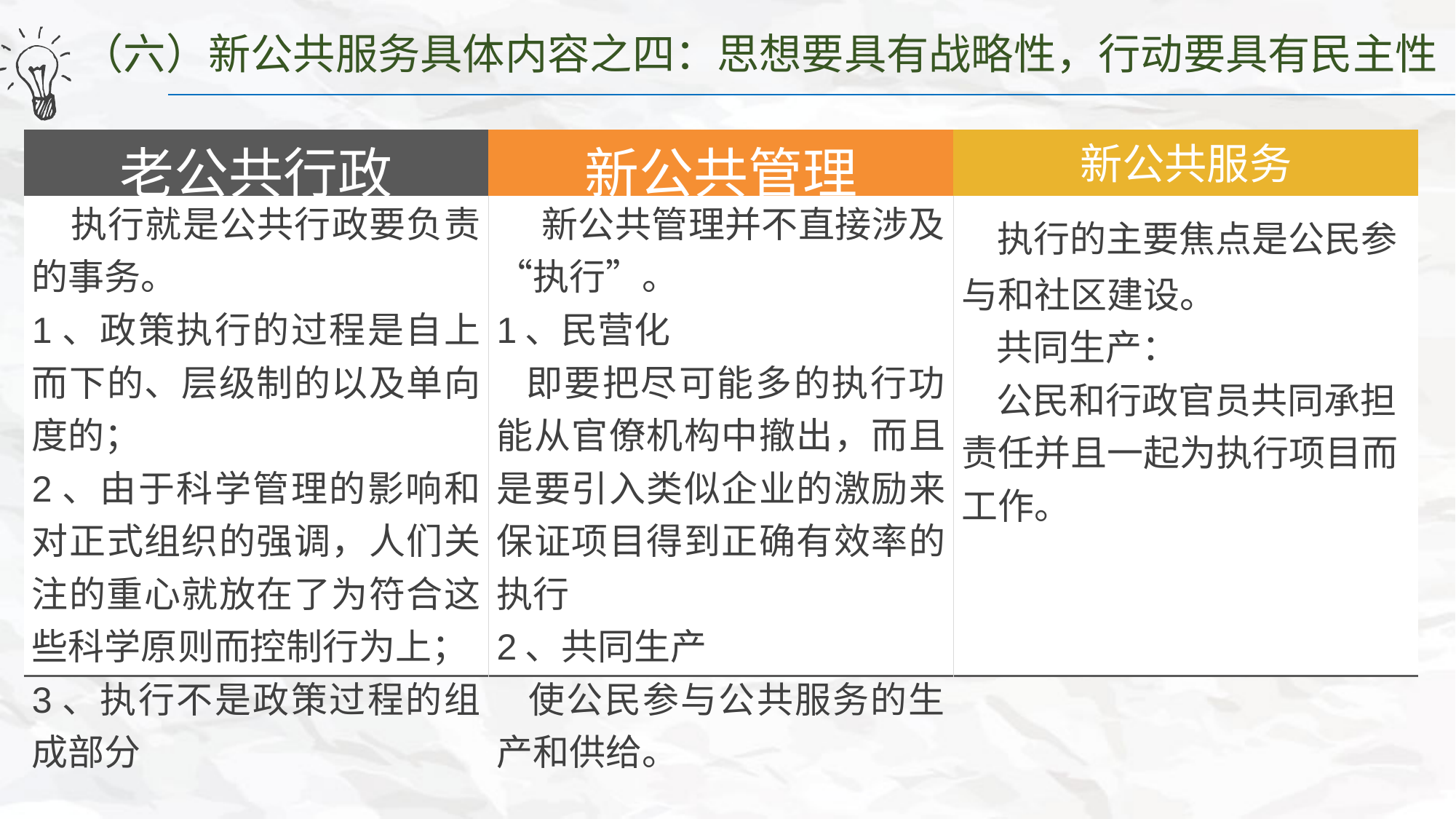

（六）新公共服务具体内容之四：思想要具有战略性，行动要具有民主性

1、历史视角下的执行
（1）第一代执行研究
（2）第二代执行研究
（3）第三代执行研究

| 老公共行政 | 新公共管理 | 新公共服务 |
| --- | --- | --- |
| 执行就是公共行政要负责的事务。 1、政策执行的过程是自上而下的、层级制的以及单向度的； 2、由于科学管理的影响和对正式组织的强调，人们关注的重心就放在了为符合这些科学原则而控制行为上； 3、执行不是政策过程的组成部分 | 新公共管理并不直接涉及“执行”。 1、民营化 即要把尽可能多的执行功能从官僚机构中撤出，而且是要引入类似企业的激励来保证项目得到正确有效率的执行 2、共同生产 使公民参与公共服务的生产和供给。 | 执行的主要焦点是公民参与和社区建设。 共同生产： 公民和行政官员共同承担责任并且一起为执行项目而工作。 |